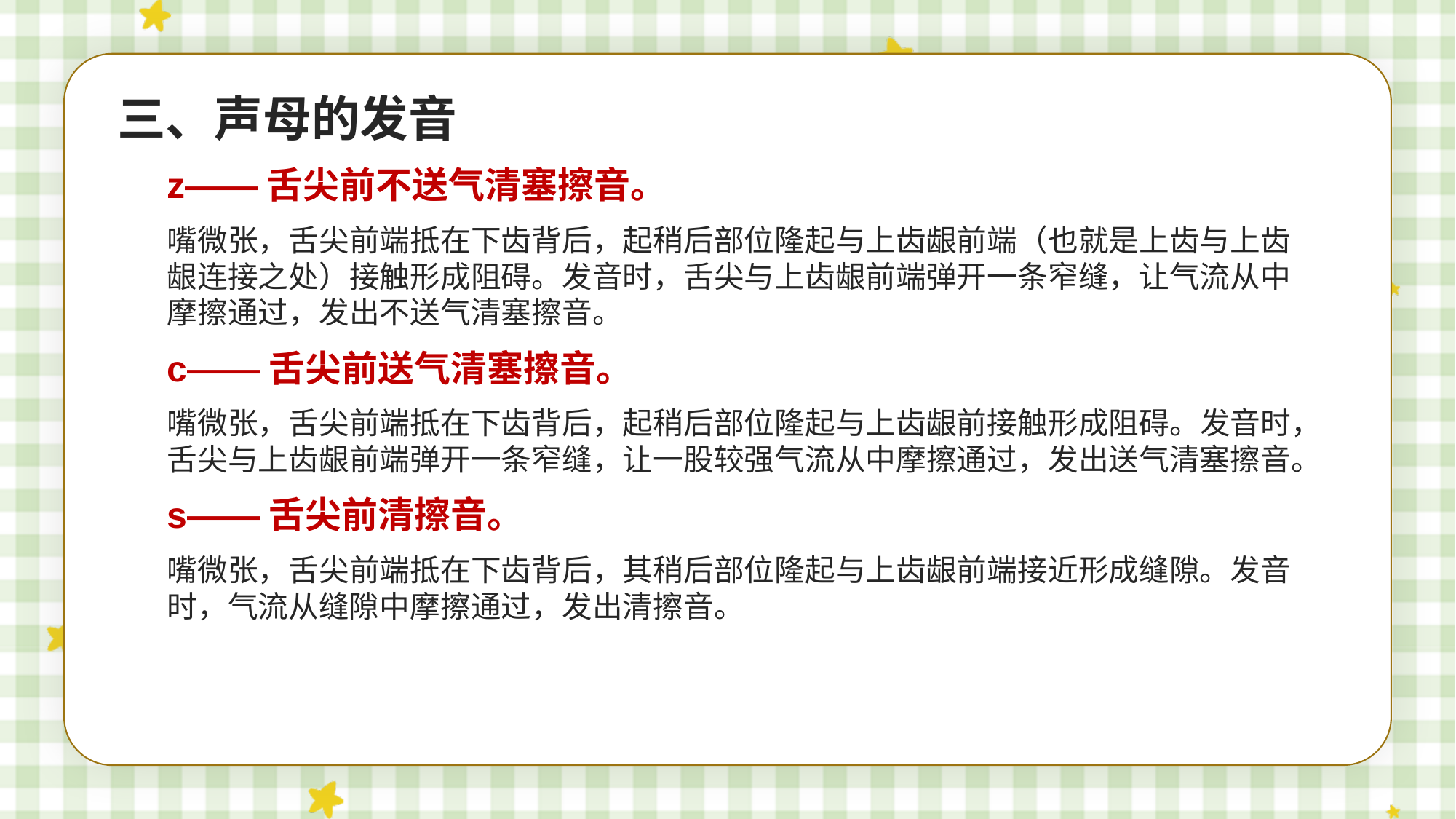

三、声母的发音
z——舌尖前不送气清塞擦音。
嘴微张，舌尖前端抵在下齿背后，起稍后部位隆起与上齿龈前端（也就是上齿与上齿龈连接之处）接触形成阻碍。发音时，舌尖与上齿龈前端弹开一条窄缝，让气流从中摩擦通过，发出不送气清塞擦音。
c——舌尖前送气清塞擦音。
嘴微张，舌尖前端抵在下齿背后，起稍后部位隆起与上齿龈前接触形成阻碍。发音时，舌尖与上齿龈前端弹开一条窄缝，让一股较强气流从中摩擦通过，发出送气清塞擦音。
s——舌尖前清擦音。
嘴微张，舌尖前端抵在下齿背后，其稍后部位隆起与上齿龈前端接近形成缝隙。发音时，气流从缝隙中摩擦通过，发出清擦音。